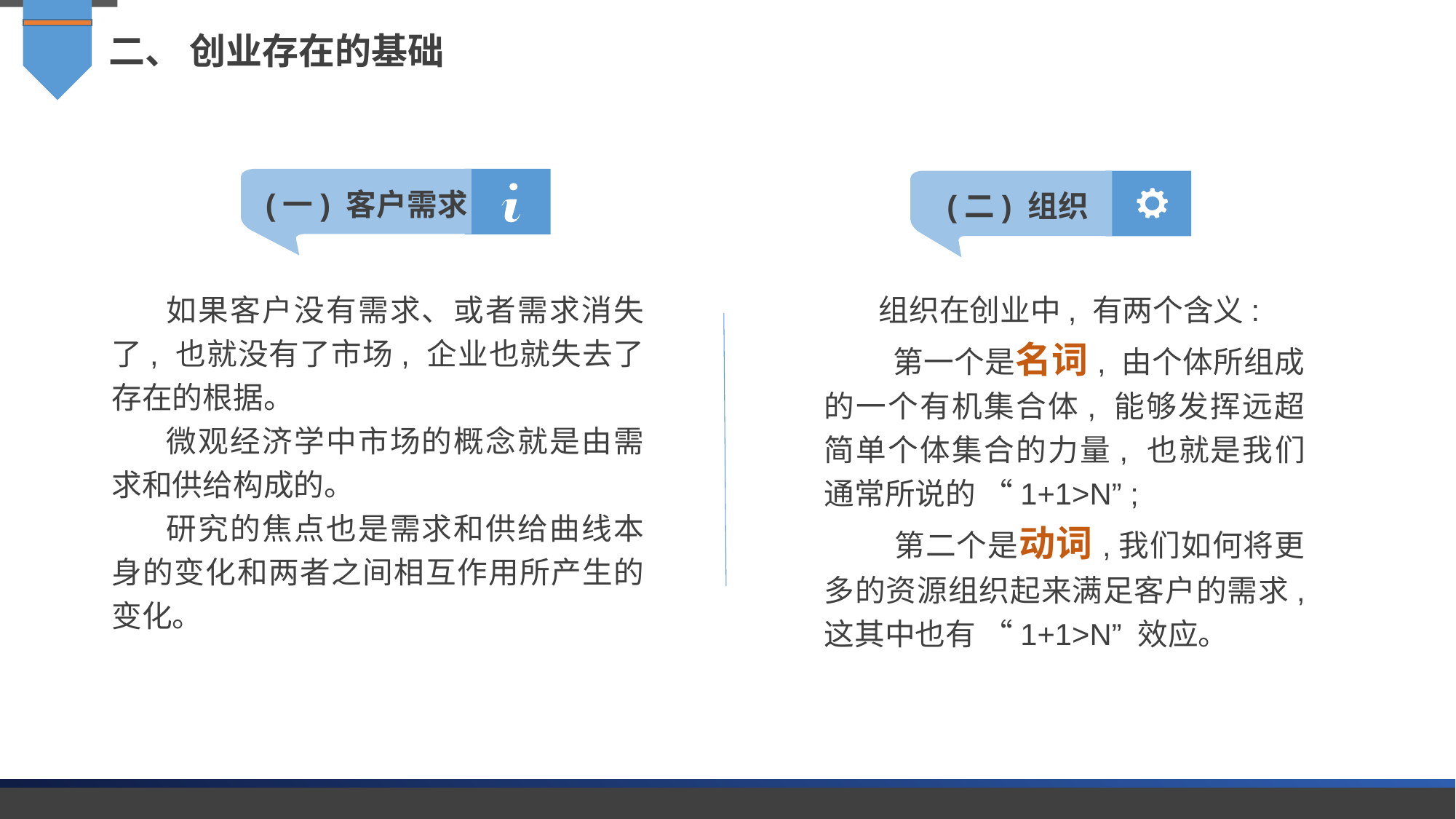

二、 创业存在的基础

(一) 客户需求

(二) 组织

如果客户没有需求、或者需求消失了, 也就没有了市场, 企业也就失去了存在的根据。
微观经济学中市场的概念就是由需求和供给构成的。
研究的焦点也是需求和供给曲线本身的变化和两者之间相互作用所产生的变化。
组织在创业中, 有两个含义:
 第一个是名词, 由个体所组成的一个有机集合体, 能够发挥远超简单个体集合的力量, 也就是我们通常所说的 “1+1>N” ;
 第二个是动词,我们如何将更多的资源组织起来满足客户的需求, 这其中也有 “1+1>N” 效应。